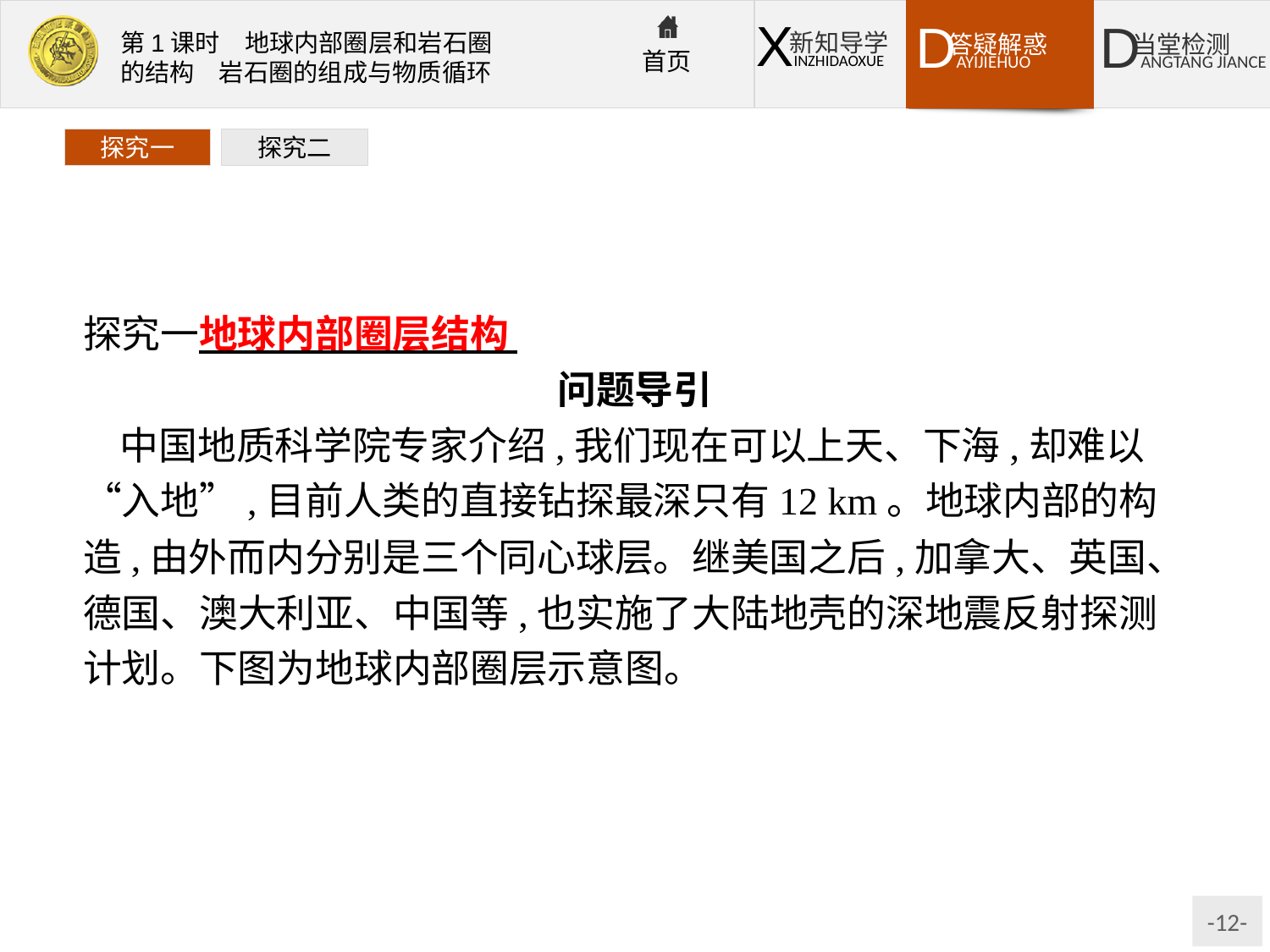

探究一
探究二
探究一地球内部圈层结构
问题导引
中国地质科学院专家介绍,我们现在可以上天、下海,却难以“入地”,目前人类的直接钻探最深只有12 km。地球内部的构造,由外而内分别是三个同心球层。继美国之后,加拿大、英国、德国、澳大利亚、中国等,也实施了大陆地壳的深地震反射探测计划。下图为地球内部圈层示意图。